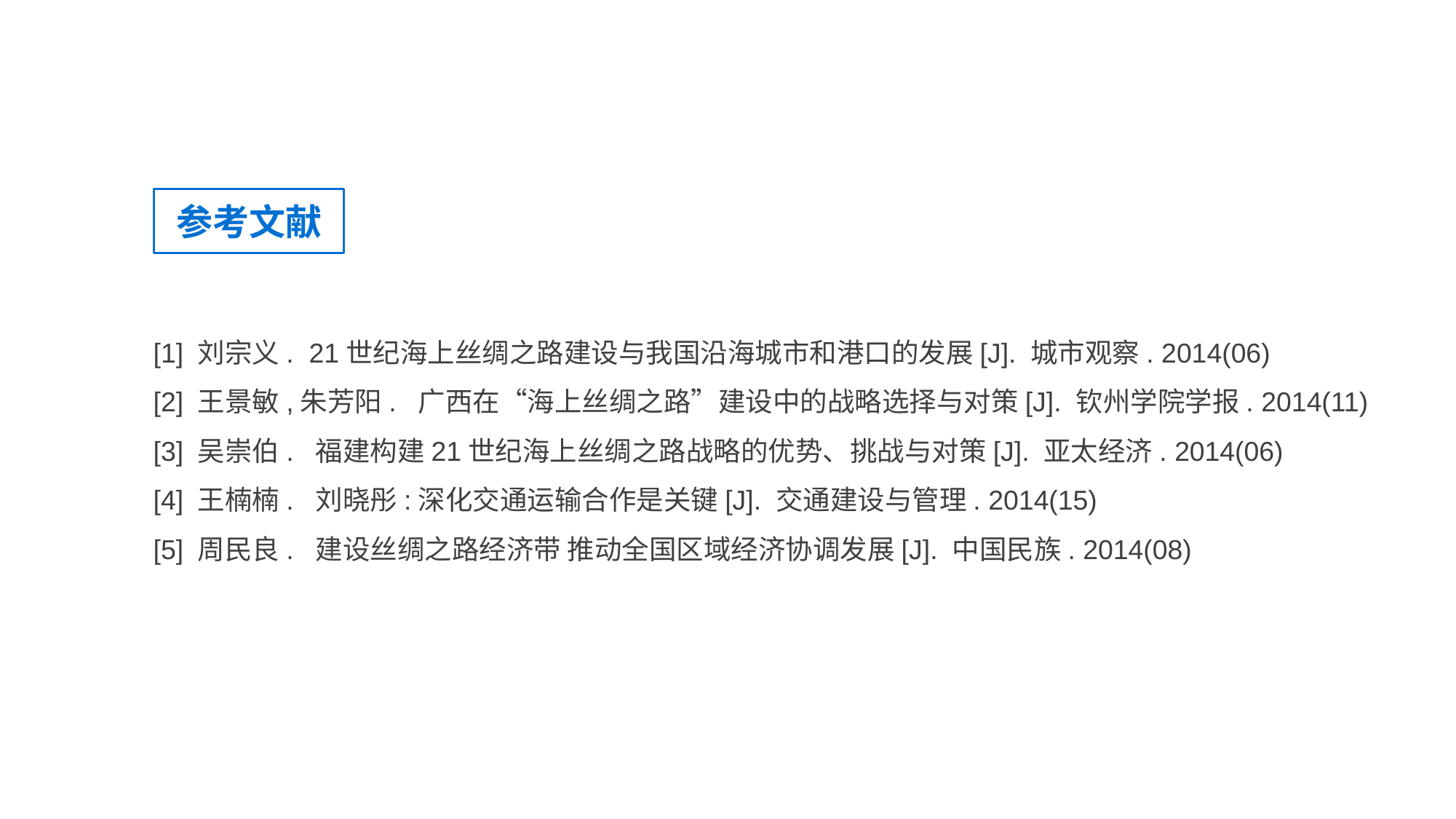

参考文献
[1] 刘宗义.  21世纪海上丝绸之路建设与我国沿海城市和港口的发展[J]. 城市观察. 2014(06)
[2] 王景敏,朱芳阳.  广西在“海上丝绸之路”建设中的战略选择与对策[J]. 钦州学院学报. 2014(11)
[3] 吴崇伯.  福建构建21世纪海上丝绸之路战略的优势、挑战与对策[J]. 亚太经济. 2014(06)
[4] 王楠楠.  刘晓彤:深化交通运输合作是关键[J]. 交通建设与管理. 2014(15)
[5] 周民良.  建设丝绸之路经济带 推动全国区域经济协调发展[J]. 中国民族. 2014(08)